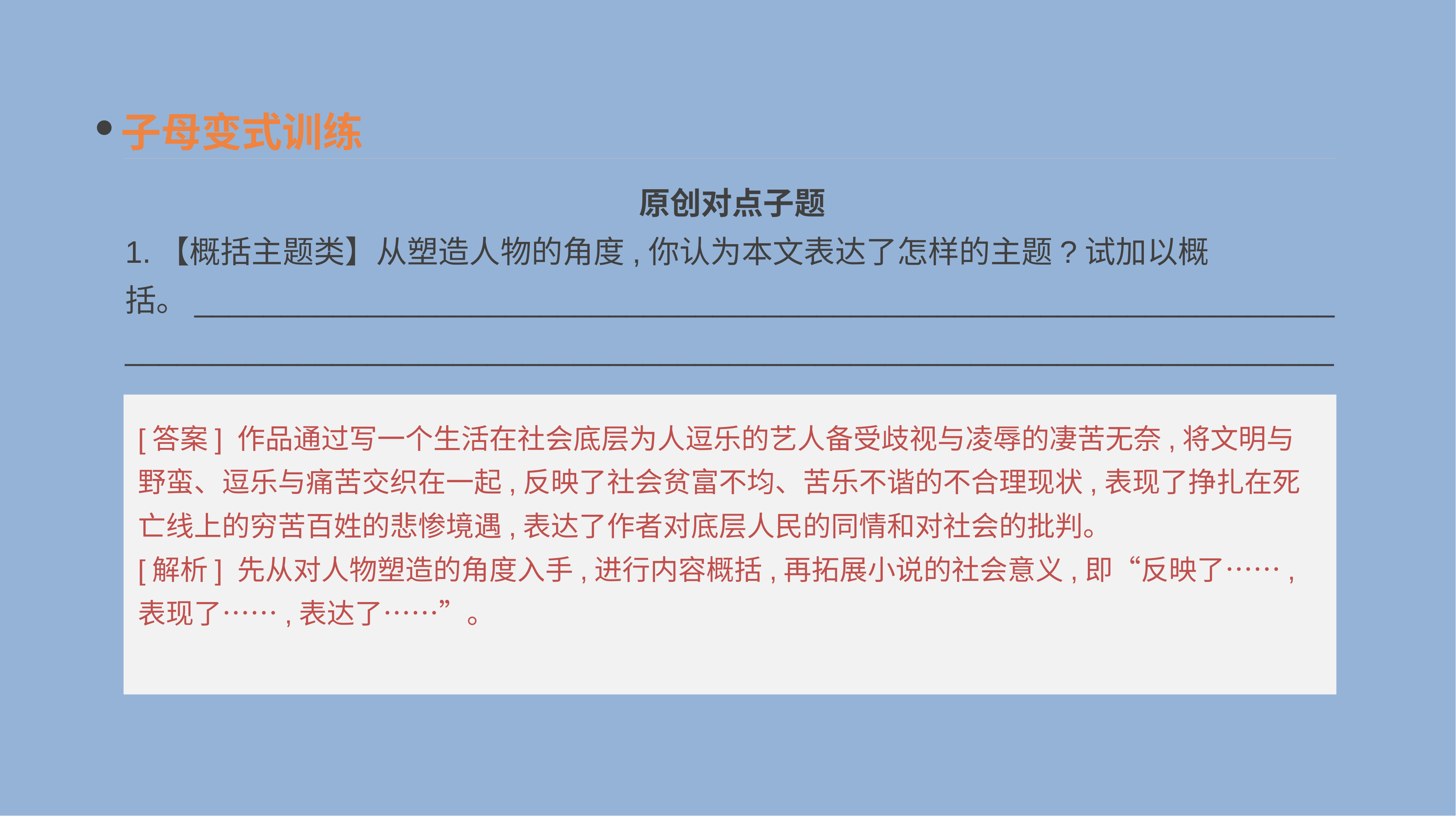

子母变式训练

原创对点子题
1.【概括主题类】从塑造人物的角度,你认为本文表达了怎样的主题?试加以概括。___________________________________________________________________________________________________________________________________________________________________________

[答案] 作品通过写一个生活在社会底层为人逗乐的艺人备受歧视与凌辱的凄苦无奈,将文明与野蛮、逗乐与痛苦交织在一起,反映了社会贫富不均、苦乐不谐的不合理现状,表现了挣扎在死亡线上的穷苦百姓的悲惨境遇,表达了作者对底层人民的同情和对社会的批判。
[解析] 先从对人物塑造的角度入手,进行内容概括,再拓展小说的社会意义,即“反映了……,表现了……,表达了……”。